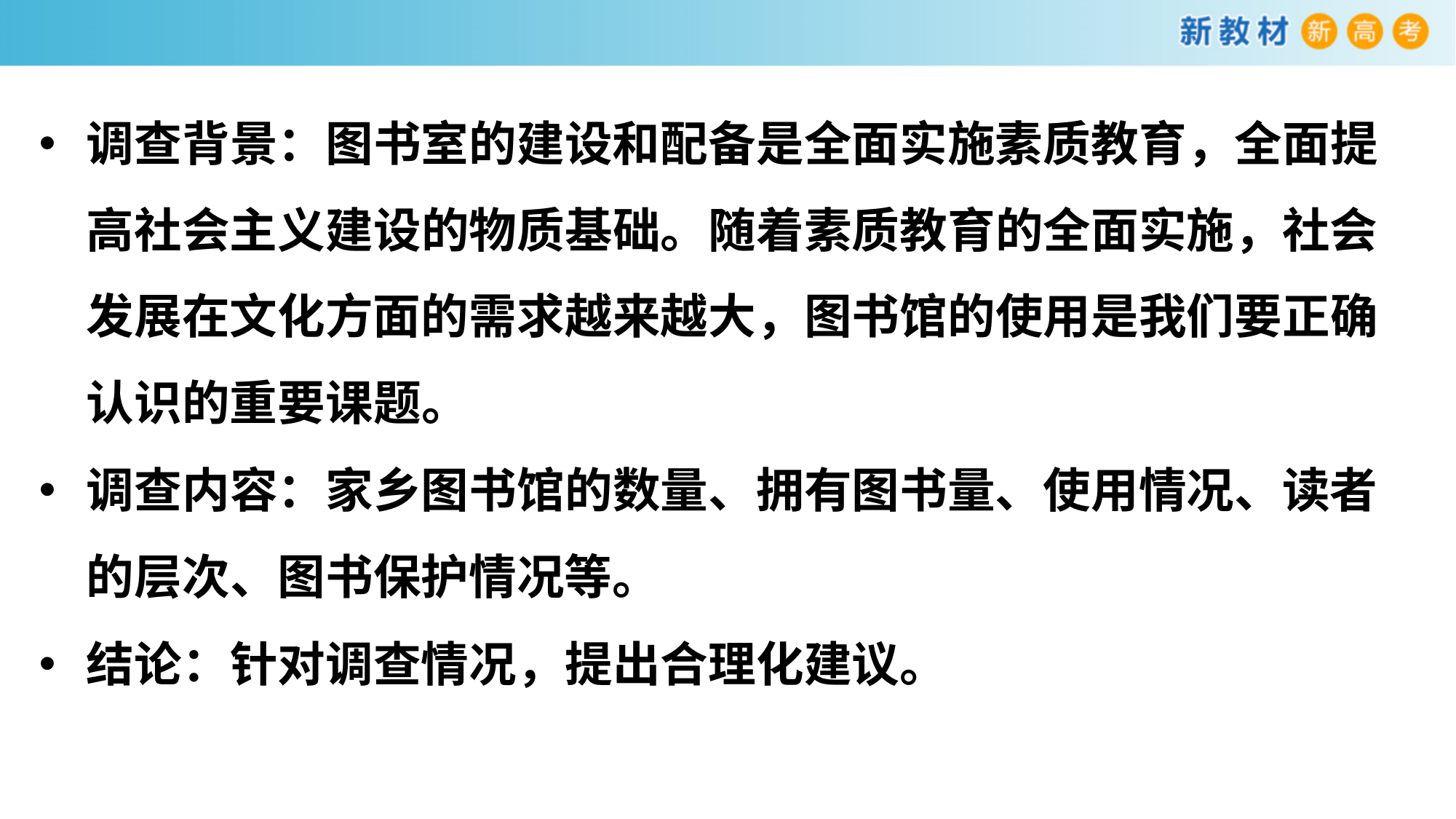

调查背景：图书室的建设和配备是全面实施素质教育，全面提高社会主义建设的物质基础。随着素质教育的全面实施，社会发展在文化方面的需求越来越大，图书馆的使用是我们要正确认识的重要课题。
调查内容：家乡图书馆的数量、拥有图书量、使用情况、读者的层次、图书保护情况等。
结论：针对调查情况，提出合理化建议。